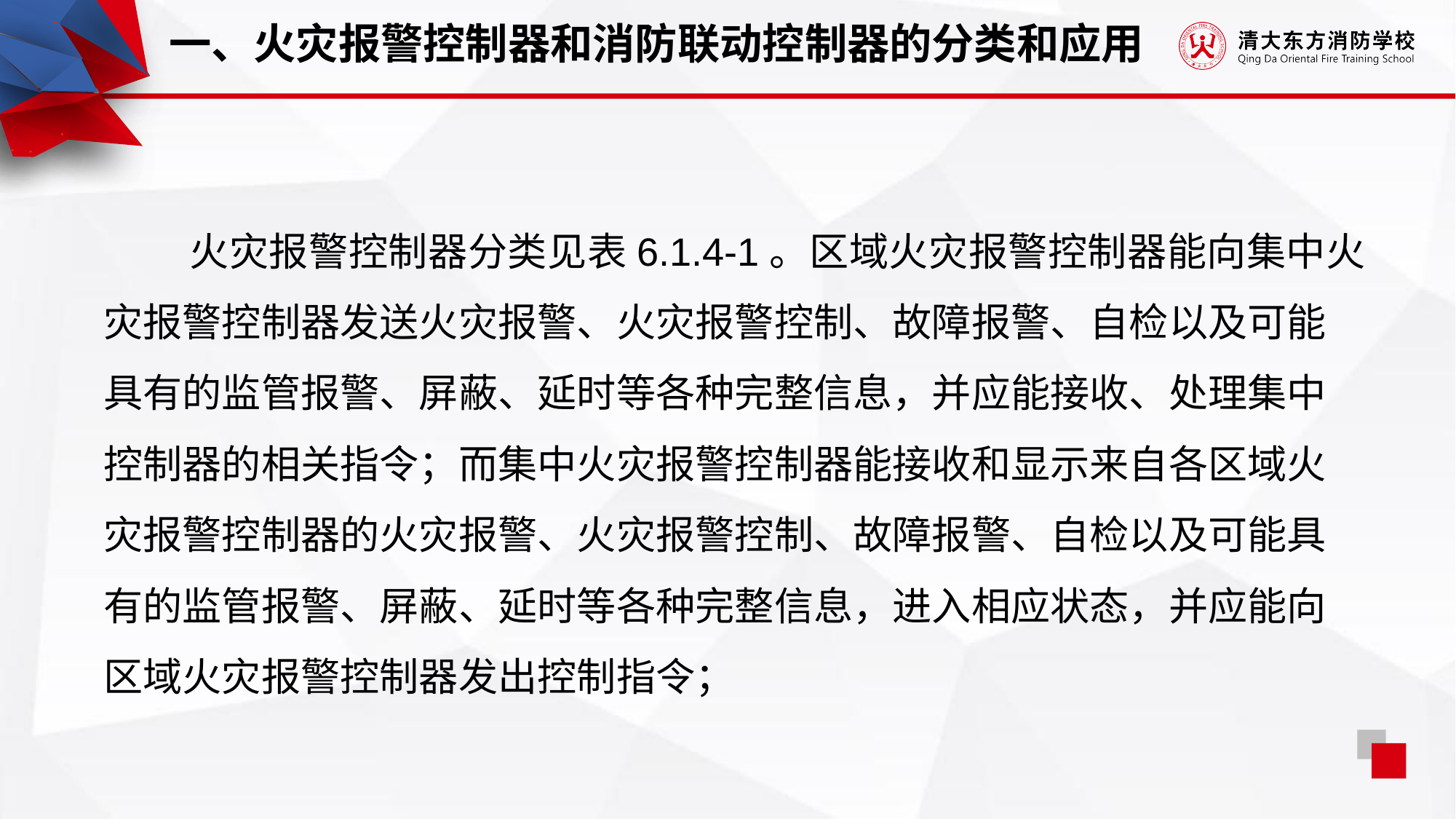

一、火灾报警控制器和消防联动控制器的分类和应用

火灾报警控制器分类见表6.1.4-1。区域火灾报警控制器能向集中火灾报警控制器发送火灾报警、火灾报警控制、故障报警、自检以及可能具有的监管报警、屏蔽、延时等各种完整信息，并应能接收、处理集中控制器的相关指令；而集中火灾报警控制器能接收和显示来自各区域火灾报警控制器的火灾报警、火灾报警控制、故障报警、自检以及可能具有的监管报警、屏蔽、延时等各种完整信息，进入相应状态，并应能向区域火灾报警控制器发出控制指令；